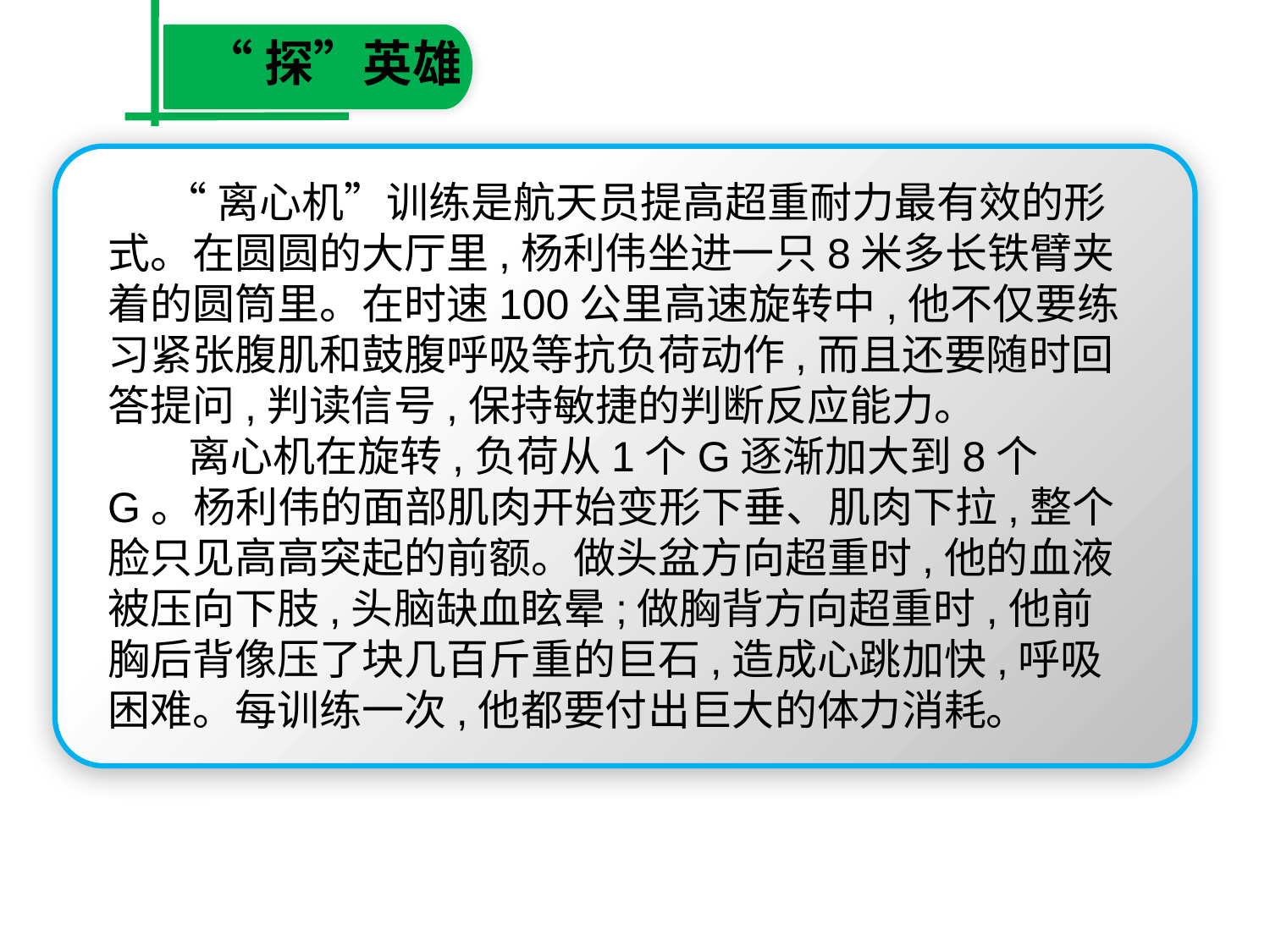

“探”英雄

      “离心机”训练是航天员提高超重耐力最有效的形式。在圆圆的大厅里,杨利伟坐进一只8米多长铁臂夹着的圆筒里。在时速100公里高速旋转中,他不仅要练习紧张腹肌和鼓腹呼吸等抗负荷动作,而且还要随时回答提问,判读信号,保持敏捷的判断反应能力。
　    离心机在旋转,负荷从1个G逐渐加大到8个G。杨利伟的面部肌肉开始变形下垂、肌肉下拉,整个脸只见高高突起的前额。做头盆方向超重时,他的血液被压向下肢,头脑缺血眩晕;做胸背方向超重时,他前胸后背像压了块几百斤重的巨石,造成心跳加快,呼吸困难。每训练一次,他都要付出巨大的体力消耗。